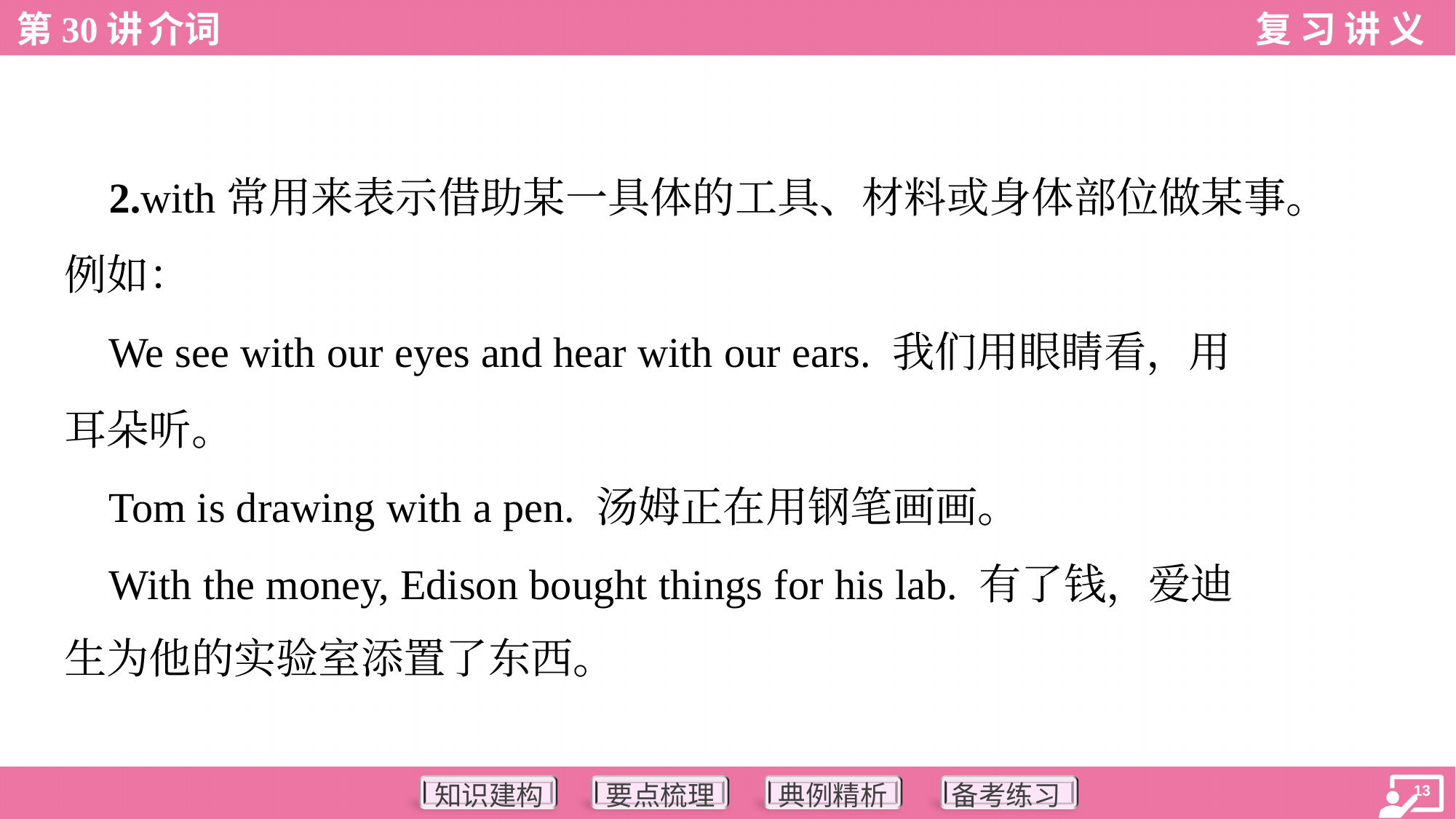

2.with常用来表示借助某一具体的工具、材料或身体部位做某事。
例如：
    We see with our eyes and hear with our ears. 我们用眼睛看，用
耳朵听。
    Tom is drawing with a pen. 汤姆正在用钢笔画画。
    With the money, Edison bought things for his lab. 有了钱，爱迪
生为他的实验室添置了东西。